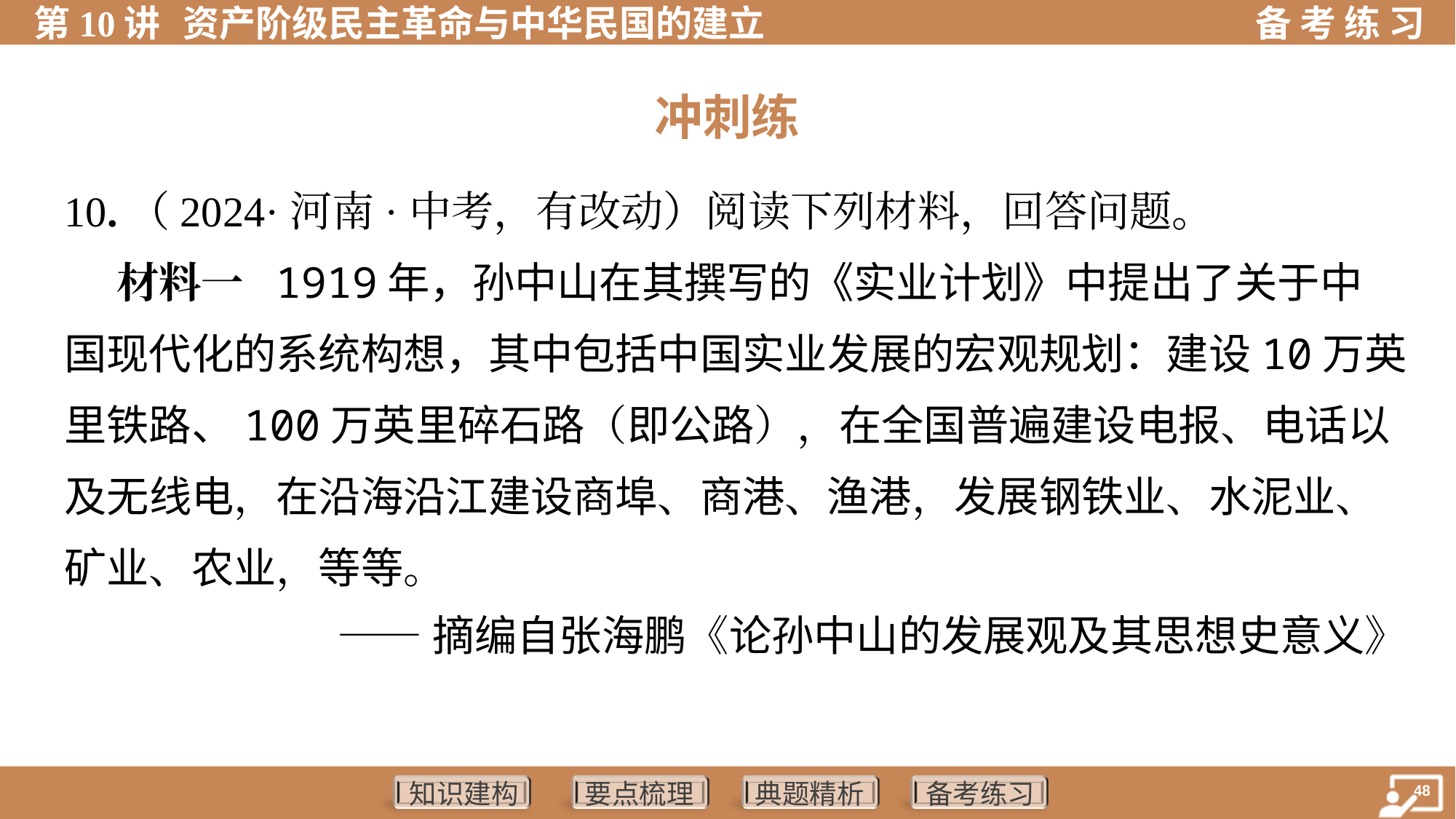

冲刺练
10.（2024·河南·中考，有改动）阅读下列材料，回答问题。
    材料一  1919年，孙中山在其撰写的《实业计划》中提出了关于中
国现代化的系统构想，其中包括中国实业发展的宏观规划：建设10万英
里铁路、100万英里碎石路（即公路），在全国普遍建设电报、电话以
及无线电，在沿海沿江建设商埠、商港、渔港，发展钢铁业、水泥业、
矿业、农业，等等。
    ——摘编自张海鹏《论孙中山的发展观及其思想史意义》